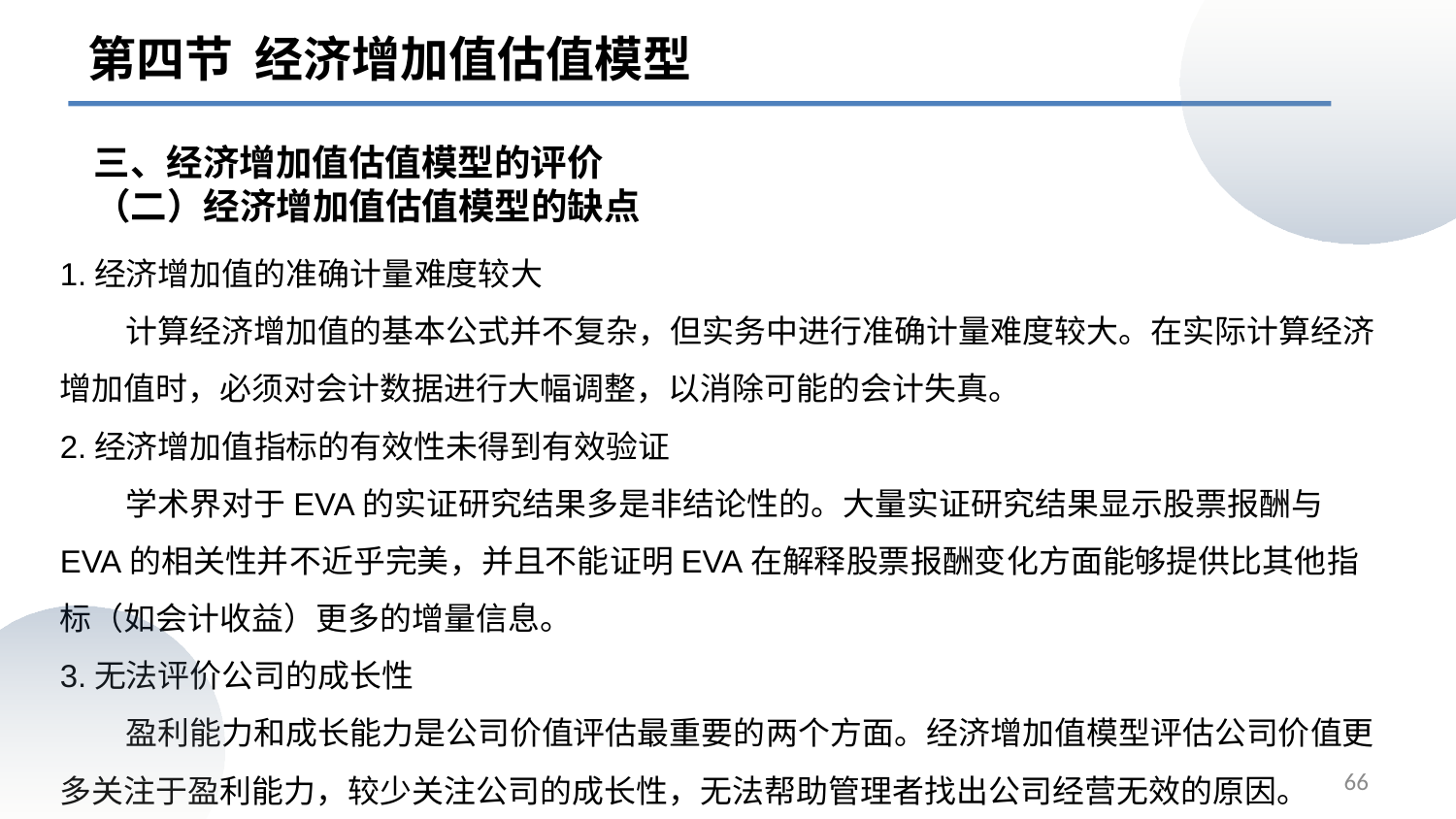

第四节  经济增加值估值模型
三、经济增加值估值模型的评价
# （二）经济增加值估值模型的缺点
1.经济增加值的准确计量难度较大
        计算经济增加值的基本公式并不复杂，但实务中进行准确计量难度较大。在实际计算经济增加值时，必须对会计数据进行大幅调整，以消除可能的会计失真。
2.经济增加值指标的有效性未得到有效验证
        学术界对于EVA的实证研究结果多是非结论性的。大量实证研究结果显示股票报酬与EVA的相关性并不近乎完美，并且不能证明EVA在解释股票报酬变化方面能够提供比其他指标（如会计收益）更多的增量信息。
3.无法评价公司的成长性
        盈利能力和成长能力是公司价值评估最重要的两个方面。经济增加值模型评估公司价值更多关注于盈利能力，较少关注公司的成长性，无法帮助管理者找出公司经营无效的原因。

66